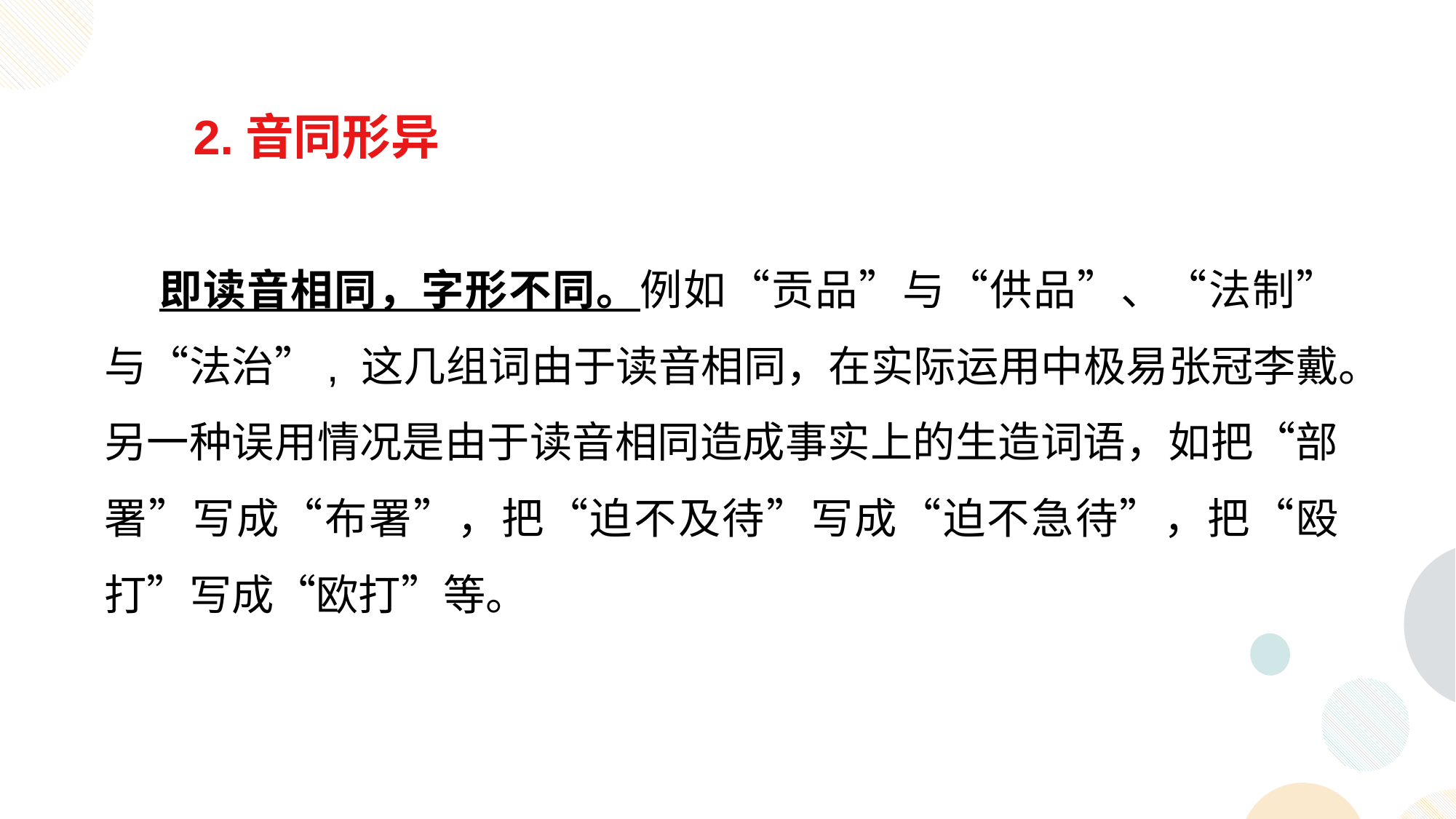

2.音同形异

    即读音相同，字形不同。例如“贡品”与“供品”、“法制”与“法治”, 这几组词由于读音相同，在实际运用中极易张冠李戴。另一种误用情况是由于读音相同造成事实上的生造词语，如把“部署”写成“布署”，把“迫不及待”写成“迫不急待”，把“殴打”写成“欧打”等。